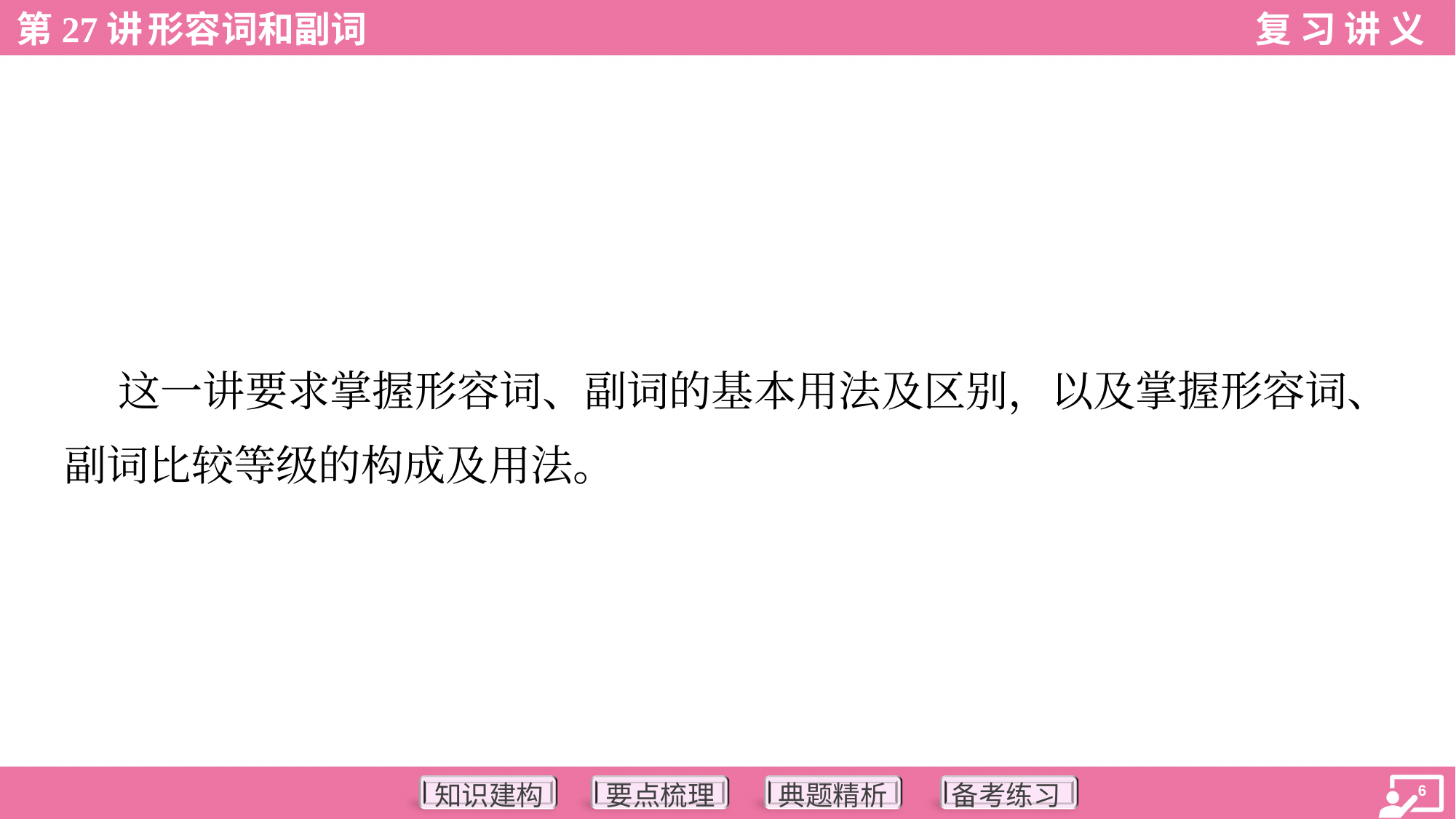

这一讲要求掌握形容词、副词的基本用法及区别，以及掌握形容词、
副词比较等级的构成及用法。